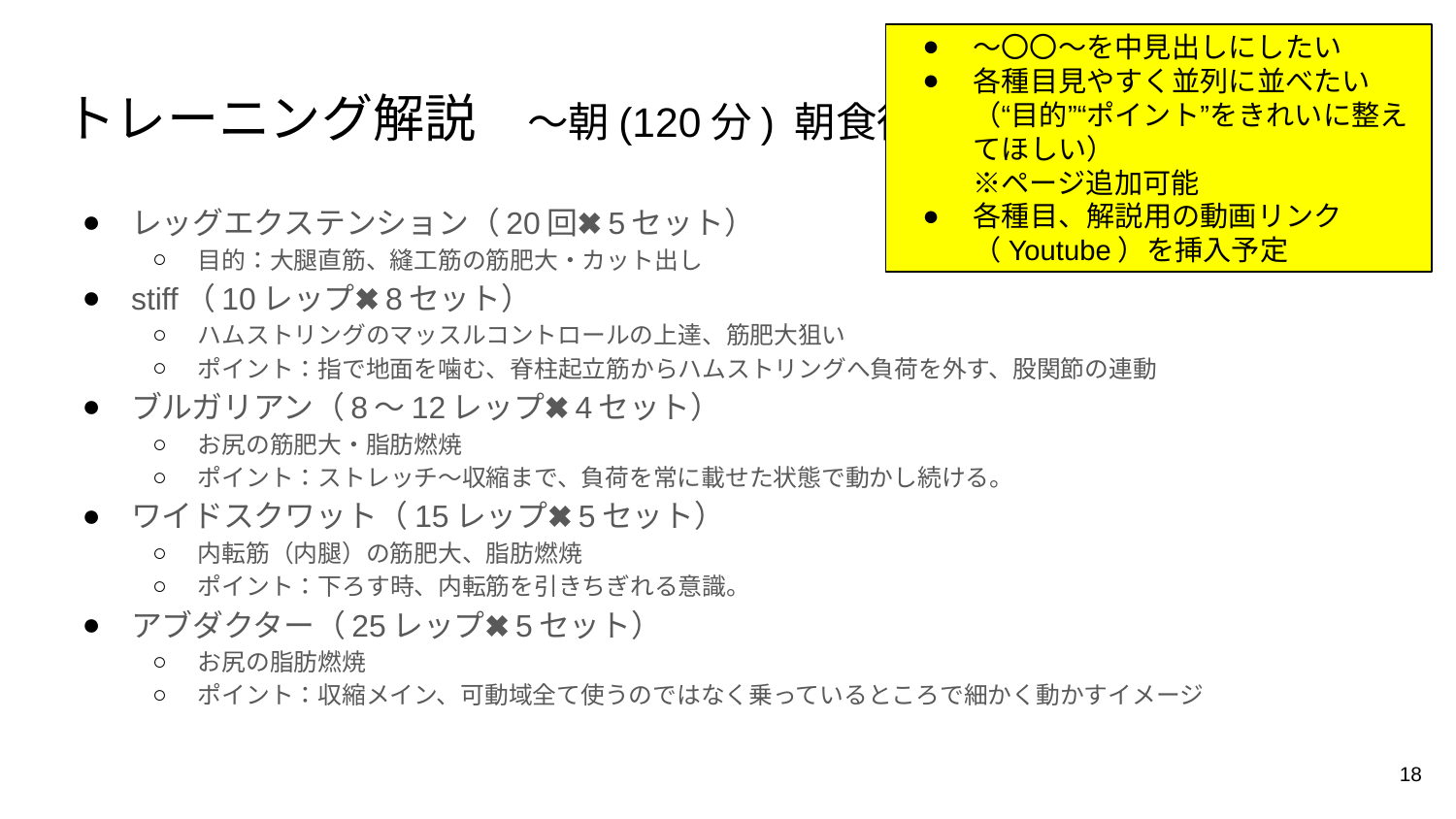

〜〇〇〜を中見出しにしたい
各種目見やすく並列に並べたい（“目的”“ポイント”をきれいに整えてほしい）
※ページ追加可能
各種目、解説用の動画リンク（Youtube）を挿入予定
# トレーニング解説　〜朝(120分) 朝食後〜
レッグエクステンション（20回✖️5セット）
目的：大腿直筋、縫工筋の筋肥大・カット出し
stiff（10レップ✖️8セット）
ハムストリングのマッスルコントロールの上達、筋肥大狙い
ポイント：指で地面を噛む、脊柱起立筋からハムストリングへ負荷を外す、股関節の連動
ブルガリアン（8〜12レップ✖️4セット）
お尻の筋肥大・脂肪燃焼
ポイント：ストレッチ〜収縮まで、負荷を常に載せた状態で動かし続ける。
ワイドスクワット（15レップ✖️5セット）
内転筋（内腿）の筋肥大、脂肪燃焼
ポイント：下ろす時、内転筋を引きちぎれる意識。
アブダクター（25レップ✖️5セット）
お尻の脂肪燃焼
ポイント：収縮メイン、可動域全て使うのではなく乗っているところで細かく動かすイメージ
18